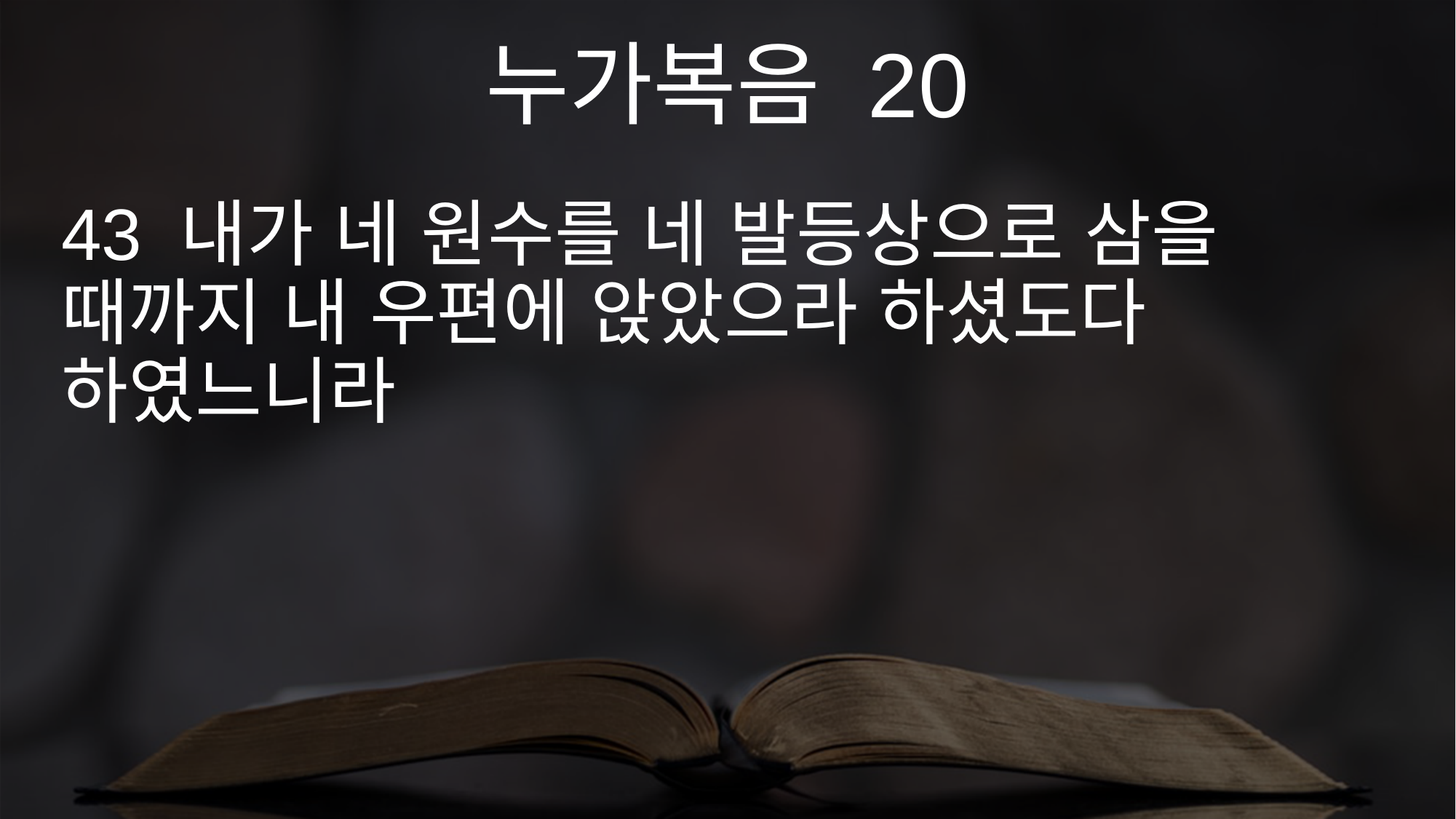

누가복음 20
43 내가 네 원수를 네 발등상으로 삼을 때까지 내 우편에 앉았으라 하셨도다 하였느니라